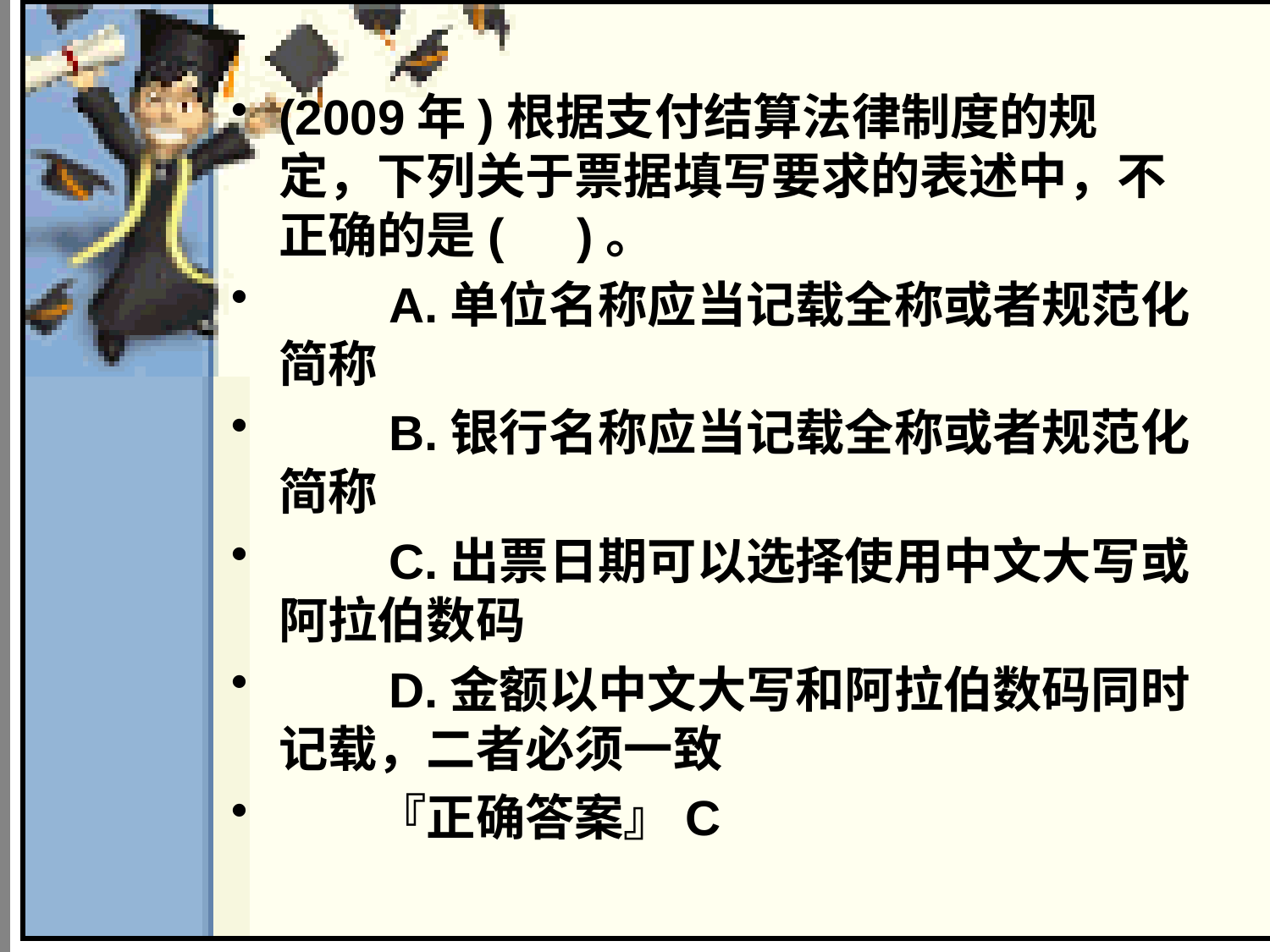

(2009年)根据支付结算法律制度的规定，下列关于票据填写要求的表述中，不正确的是(　)。
　　A.单位名称应当记载全称或者规范化简称
　　B.银行名称应当记载全称或者规范化简称
　　C.出票日期可以选择使用中文大写或阿拉伯数码
　　D.金额以中文大写和阿拉伯数码同时记载，二者必须一致
　　『正确答案』C